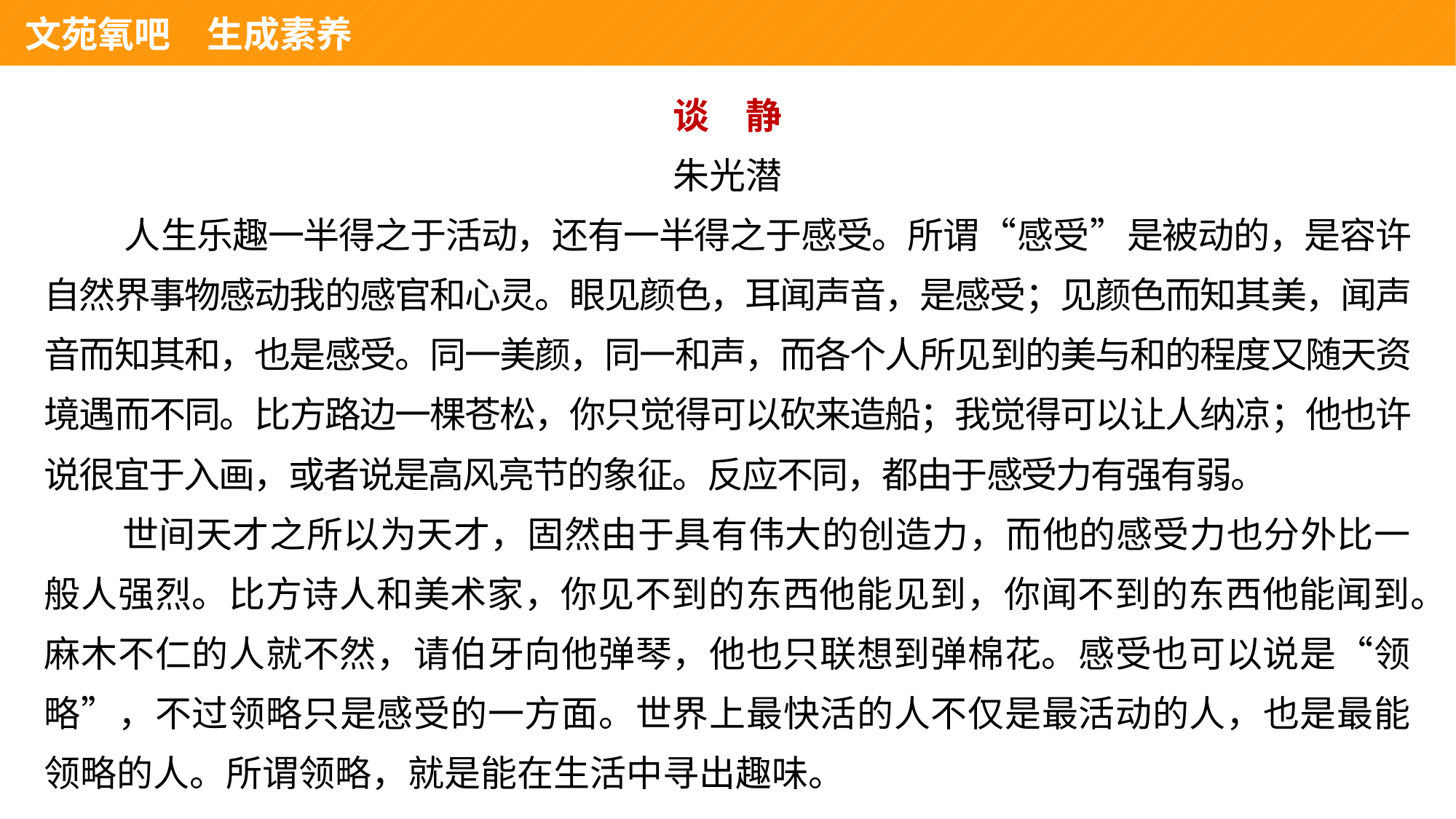

文苑氧吧　生成素养
谈　静
朱光潜
        人生乐趣一半得之于活动，还有一半得之于感受。所谓“感受”是被动的，是容许自然界事物感动我的感官和心灵。眼见颜色，耳闻声音，是感受；见颜色而知其美，闻声音而知其和，也是感受。同一美颜，同一和声，而各个人所见到的美与和的程度又随天资境遇而不同。比方路边一棵苍松，你只觉得可以砍来造船；我觉得可以让人纳凉；他也许说很宜于入画，或者说是高风亮节的象征。反应不同，都由于感受力有强有弱。
        世间天才之所以为天才，固然由于具有伟大的创造力，而他的感受力也分外比一般人强烈。比方诗人和美术家，你见不到的东西他能见到，你闻不到的东西他能闻到。麻木不仁的人就不然，请伯牙向他弹琴，他也只联想到弹棉花。感受也可以说是“领略”，不过领略只是感受的一方面。世界上最快活的人不仅是最活动的人，也是最能领略的人。所谓领略，就是能在生活中寻出趣味。